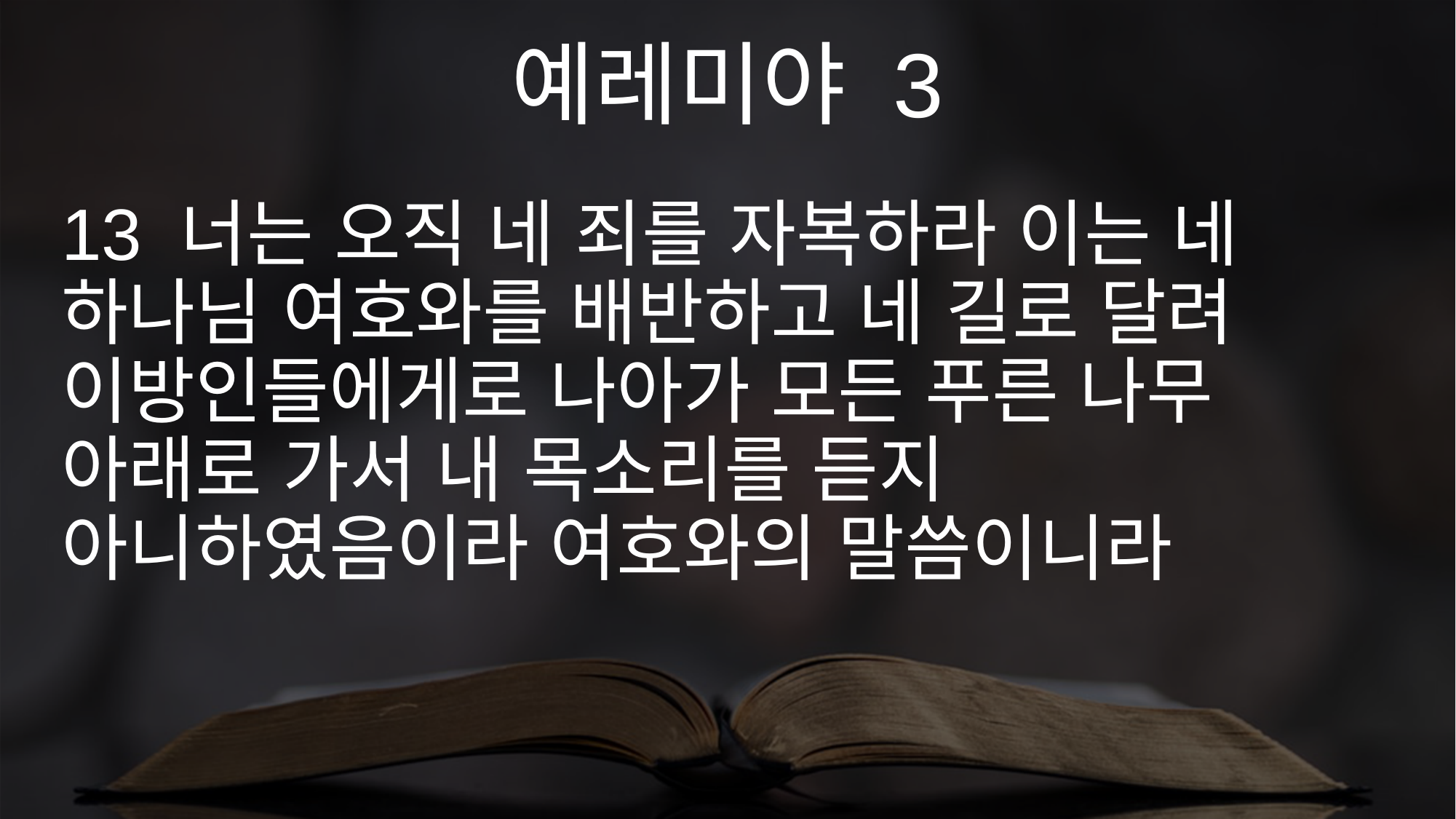

예레미야 3
13 너는 오직 네 죄를 자복하라 이는 네 하나님 여호와를 배반하고 네 길로 달려 이방인들에게로 나아가 모든 푸른 나무 아래로 가서 내 목소리를 듣지 아니하였음이라 여호와의 말씀이니라